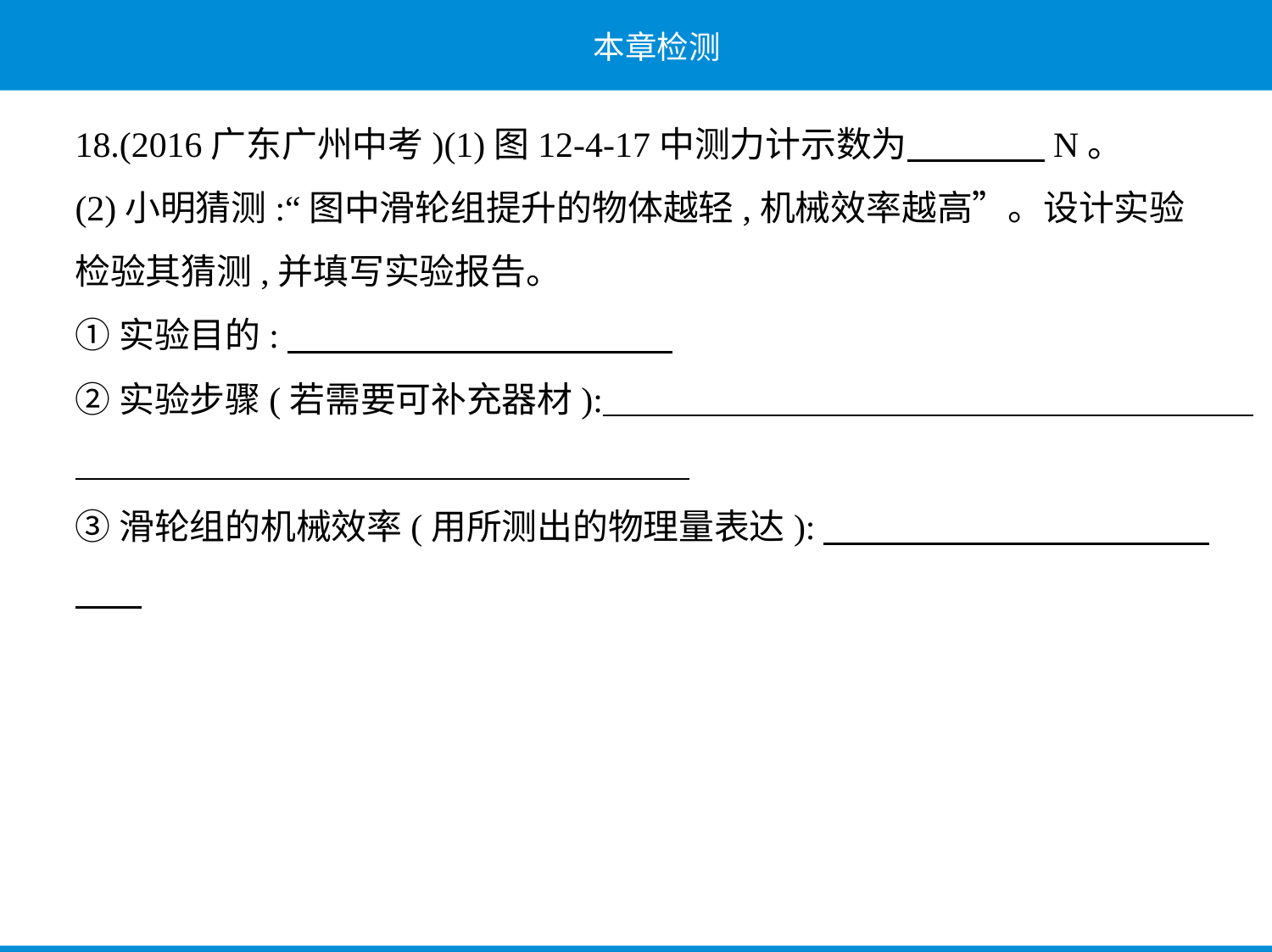

18.(2016广东广州中考)(1)图12-4-17中测力计示数为　　　    N。
(2)小明猜测:“图中滑轮组提升的物体越轻,机械效率越高”。设计实验
检验其猜测,并填写实验报告。
①实验目的:
②实验步骤(若需要可补充器材):
③滑轮组的机械效率(用所测出的物理量表达):